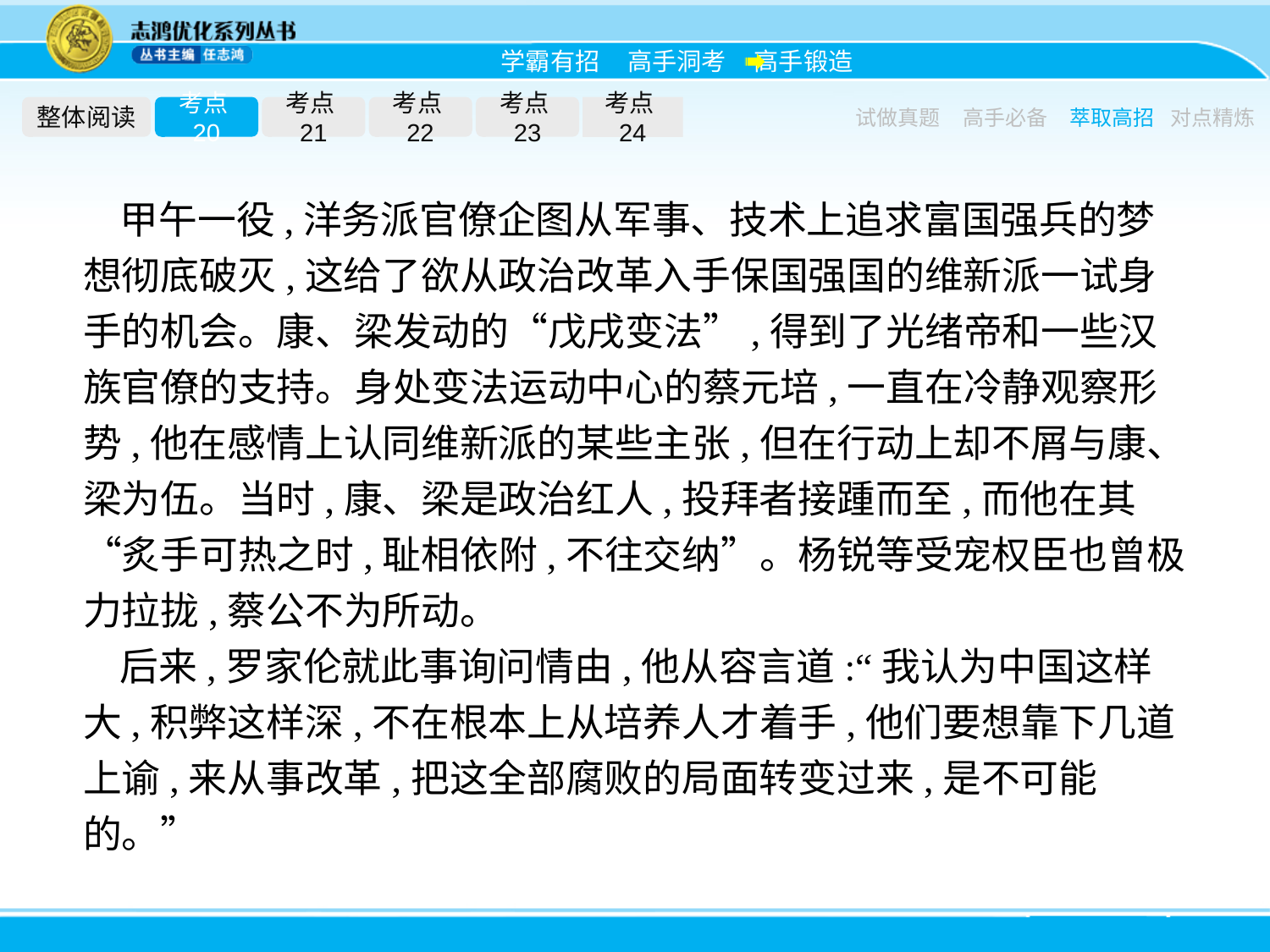

整体阅读
考点20
考点21
考点22
考点23
考点24
试做真题
高手必备
萃取高招
对点精炼
甲午一役,洋务派官僚企图从军事、技术上追求富国强兵的梦想彻底破灭,这给了欲从政治改革入手保国强国的维新派一试身手的机会。康、梁发动的“戊戌变法”,得到了光绪帝和一些汉族官僚的支持。身处变法运动中心的蔡元培,一直在冷静观察形势,他在感情上认同维新派的某些主张,但在行动上却不屑与康、梁为伍。当时,康、梁是政治红人,投拜者接踵而至,而他在其“炙手可热之时,耻相依附,不往交纳”。杨锐等受宠权臣也曾极力拉拢,蔡公不为所动。
后来,罗家伦就此事询问情由,他从容言道:“我认为中国这样大,积弊这样深,不在根本上从培养人才着手,他们要想靠下几道上谕,来从事改革,把这全部腐败的局面转变过来,是不可能的。”